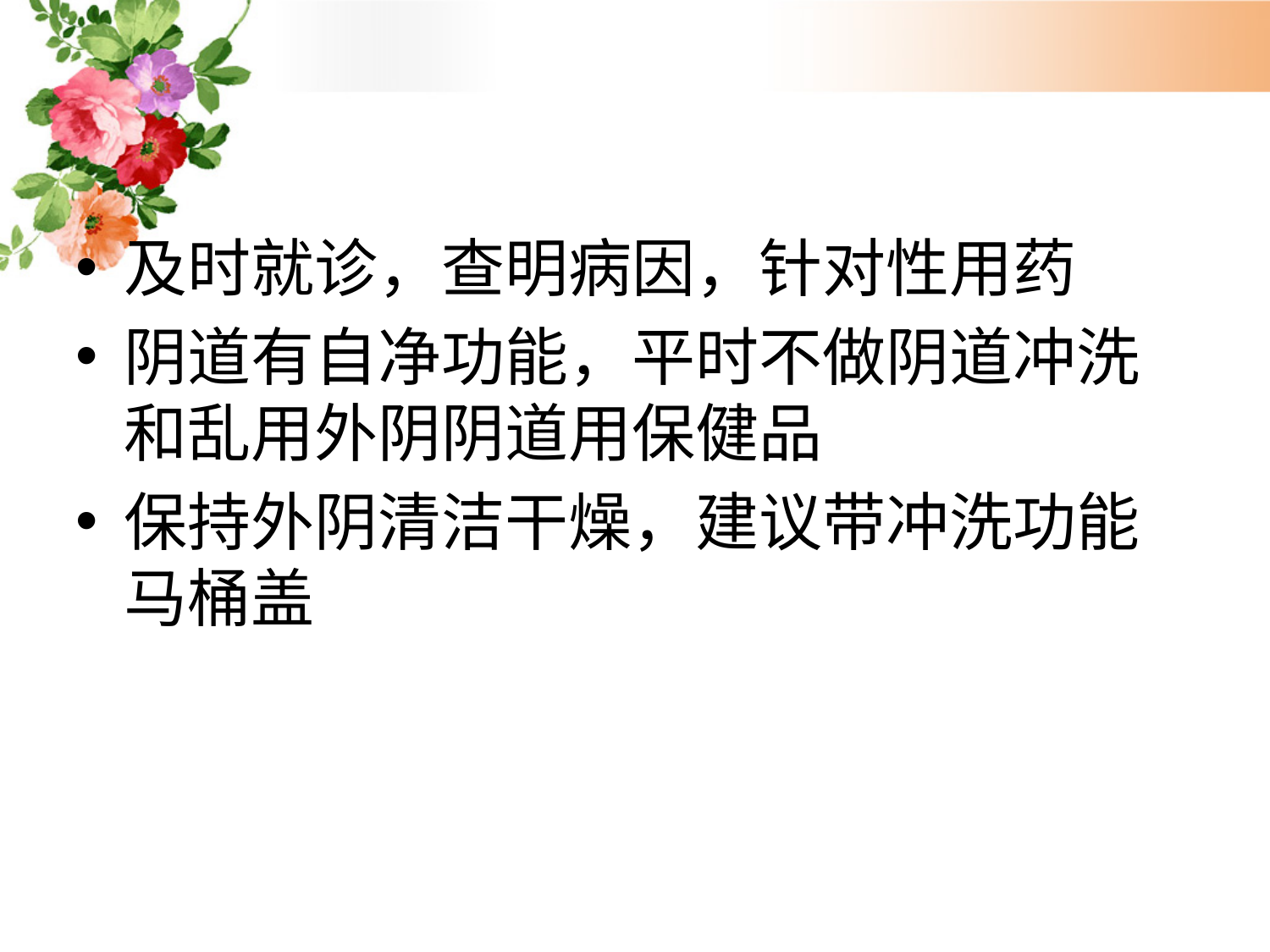

#
及时就诊，查明病因，针对性用药
阴道有自净功能，平时不做阴道冲洗和乱用外阴阴道用保健品
保持外阴清洁干燥，建议带冲洗功能马桶盖